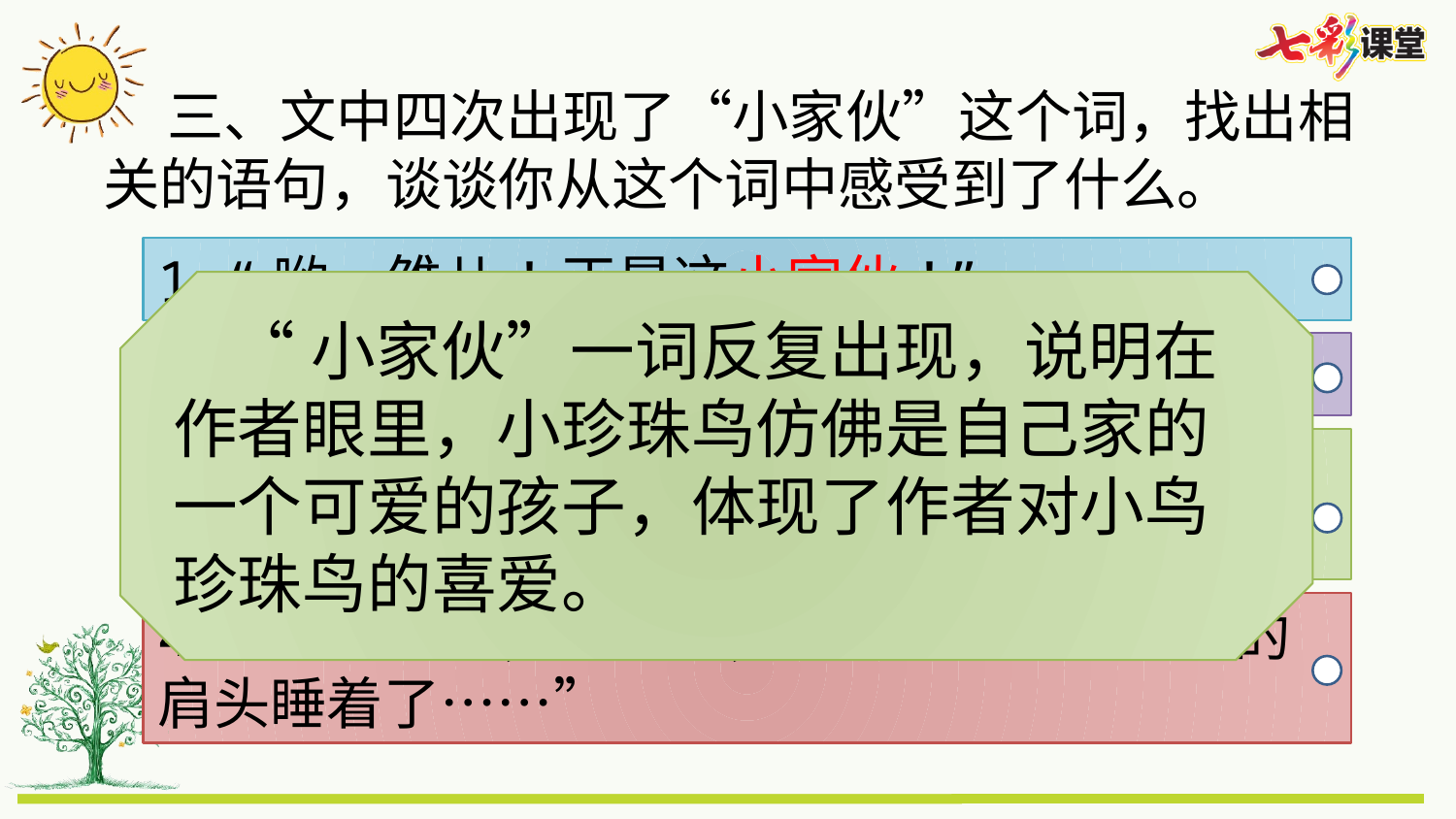

三、文中四次出现了“小家伙”这个词，找出相关的语句，谈谈你从这个词中感受到了什么。
1.“哟，雏儿!正是这小家伙!”

    “小家伙”一词反复出现，说明在作者眼里，小珍珠鸟仿佛是自己家的一个可爱的孩子，体现了作者对小鸟珍珠鸟的喜爱。
2.“起先，这小家伙只在笼子四周活动……

3.“我不动声色地写，默默享受着这小家伙亲近的情谊。”

4.“待一会儿，扭头看，这小家伙竟趴在我的肩头睡着了……”